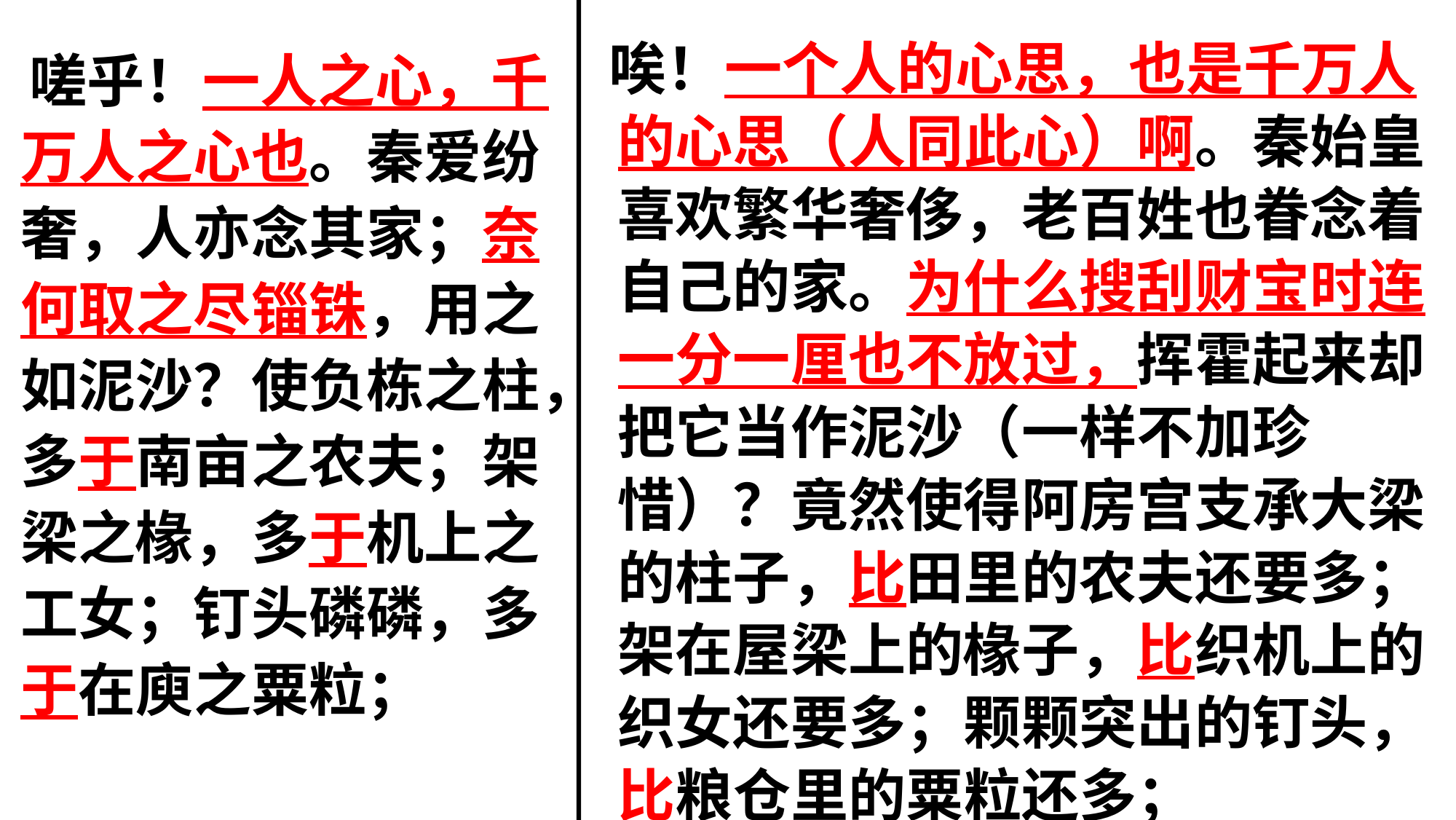

唉！一个人的心思，也是千万人的心思（人同此心）啊。秦始皇喜欢繁华奢侈，老百姓也眷念着自己的家。为什么搜刮财宝时连一分一厘也不放过，挥霍起来却把它当作泥沙（一样不加珍惜）？竟然使得阿房宫支承大梁的柱子，比田里的农夫还要多；架在屋梁上的椽子，比织机上的织女还要多；颗颗突出的钉头，比粮仓里的粟粒还多；
　嗟乎！一人之心，千万人之心也。秦爱纷奢，人亦念其家；奈何取之尽锱铢，用之如泥沙？使负栋之柱，多于南亩之农夫；架梁之椽，多于机上之工女；钉头磷磷，多于在庾之粟粒；